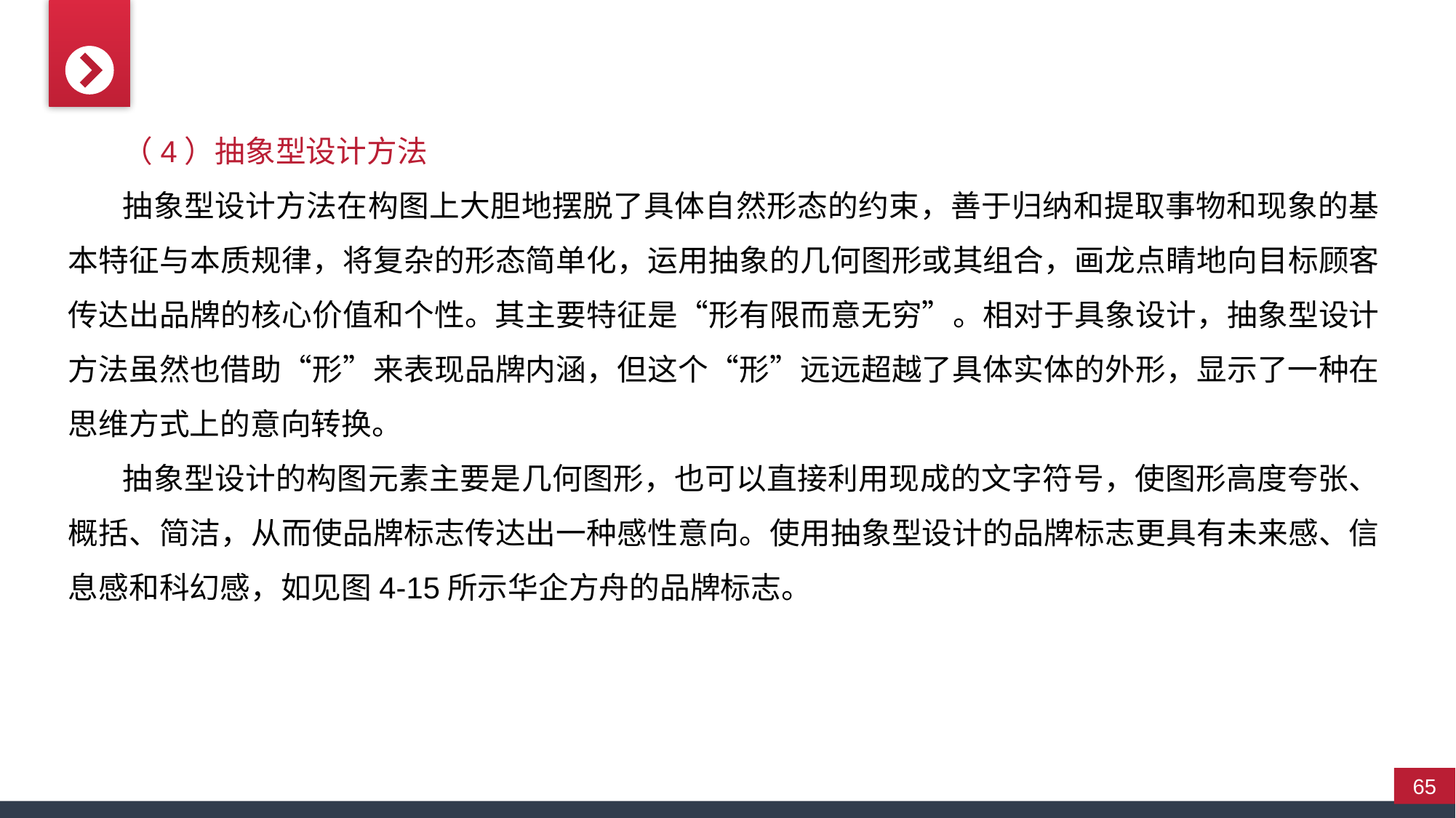

（4）抽象型设计方法
抽象型设计方法在构图上大胆地摆脱了具体自然形态的约束，善于归纳和提取事物和现象的基本特征与本质规律，将复杂的形态简单化，运用抽象的几何图形或其组合，画龙点睛地向目标顾客传达出品牌的核心价值和个性。其主要特征是“形有限而意无穷”。相对于具象设计，抽象型设计方法虽然也借助“形”来表现品牌内涵，但这个“形”远远超越了具体实体的外形，显示了一种在思维方式上的意向转换。
抽象型设计的构图元素主要是几何图形，也可以直接利用现成的文字符号，使图形高度夸张、概括、简洁，从而使品牌标志传达出一种感性意向。使用抽象型设计的品牌标志更具有未来感、信息感和科幻感，如见图4-15所示华企方舟的品牌标志。